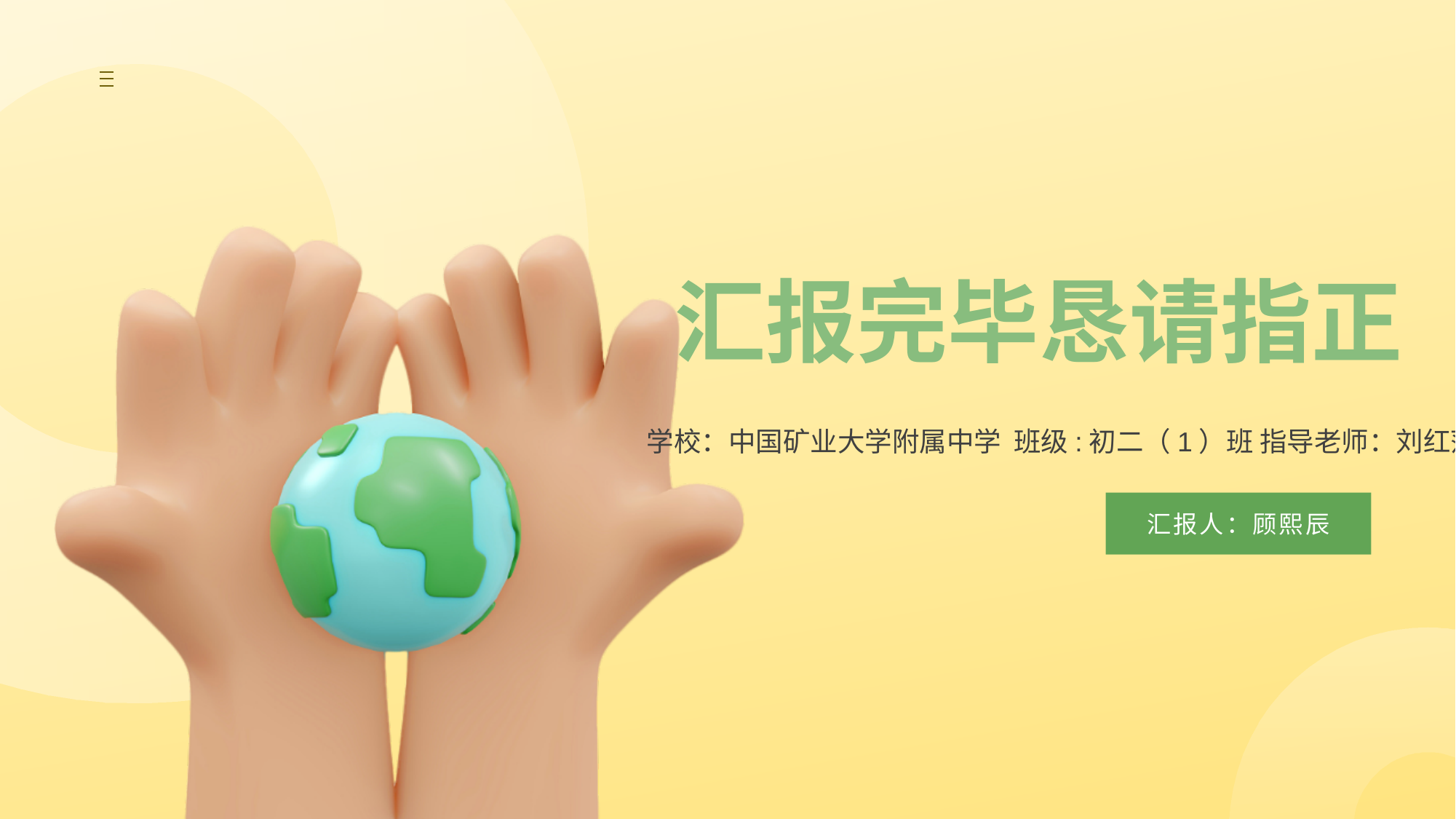

汇报完毕恳请指正
学校：中国矿业大学附属中学  班级:初二（1）班 指导老师：刘红萍

汇报人：顾熙辰